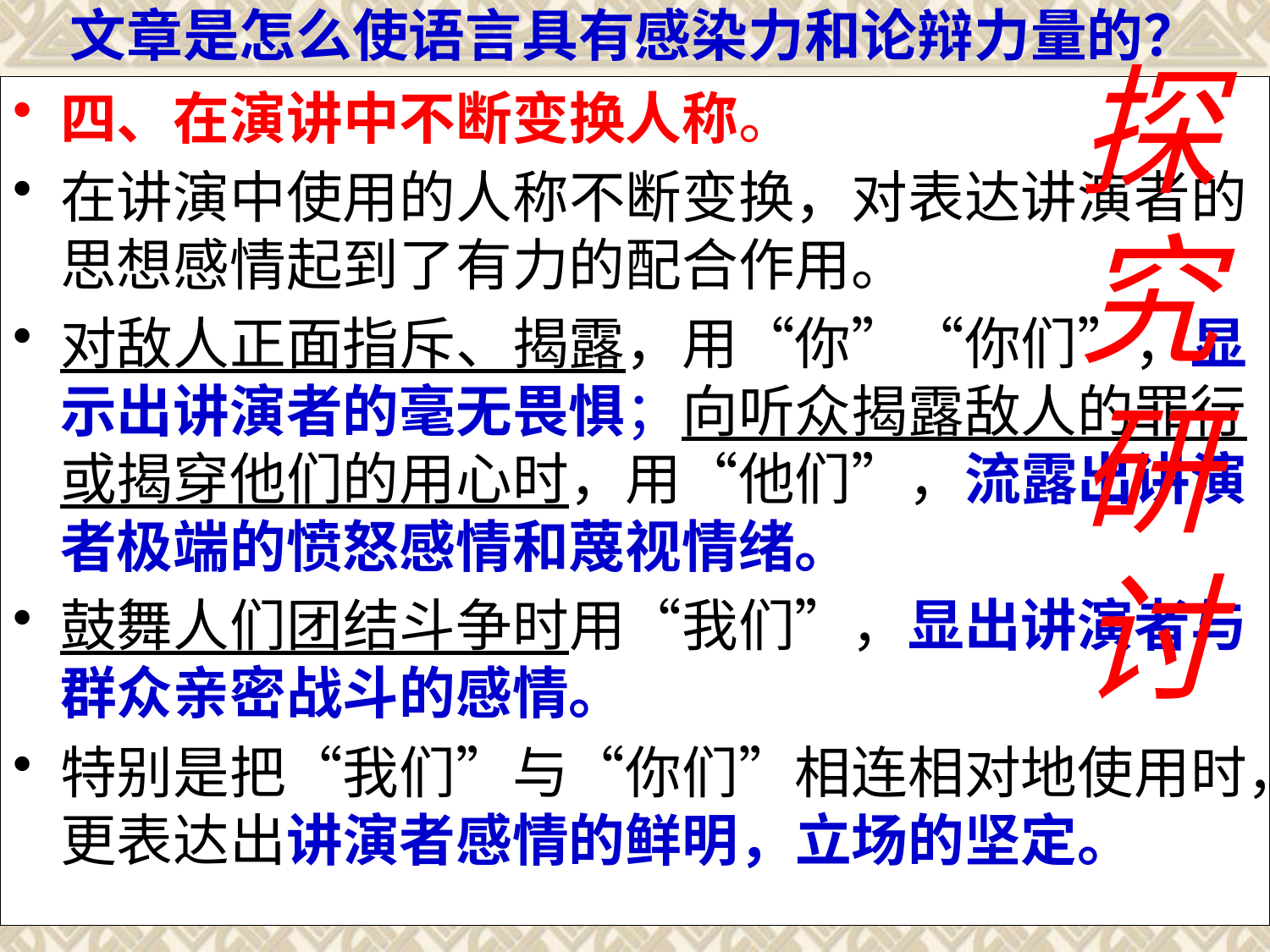

# 文章是怎么使语言具有感染力和论辩力量的？
探究研讨
四、在演讲中不断变换人称。
在讲演中使用的人称不断变换，对表达讲演者的思想感情起到了有力的配合作用。
对敌人正面指斥、揭露，用“你”“你们”，显示出讲演者的毫无畏惧；向听众揭露敌人的罪行或揭穿他们的用心时，用“他们”，流露出讲演者极端的愤怒感情和蔑视情绪。
鼓舞人们团结斗争时用“我们”，显出讲演者与群众亲密战斗的感情。
特别是把“我们”与“你们”相连相对地使用时，更表达出讲演者感情的鲜明，立场的坚定。